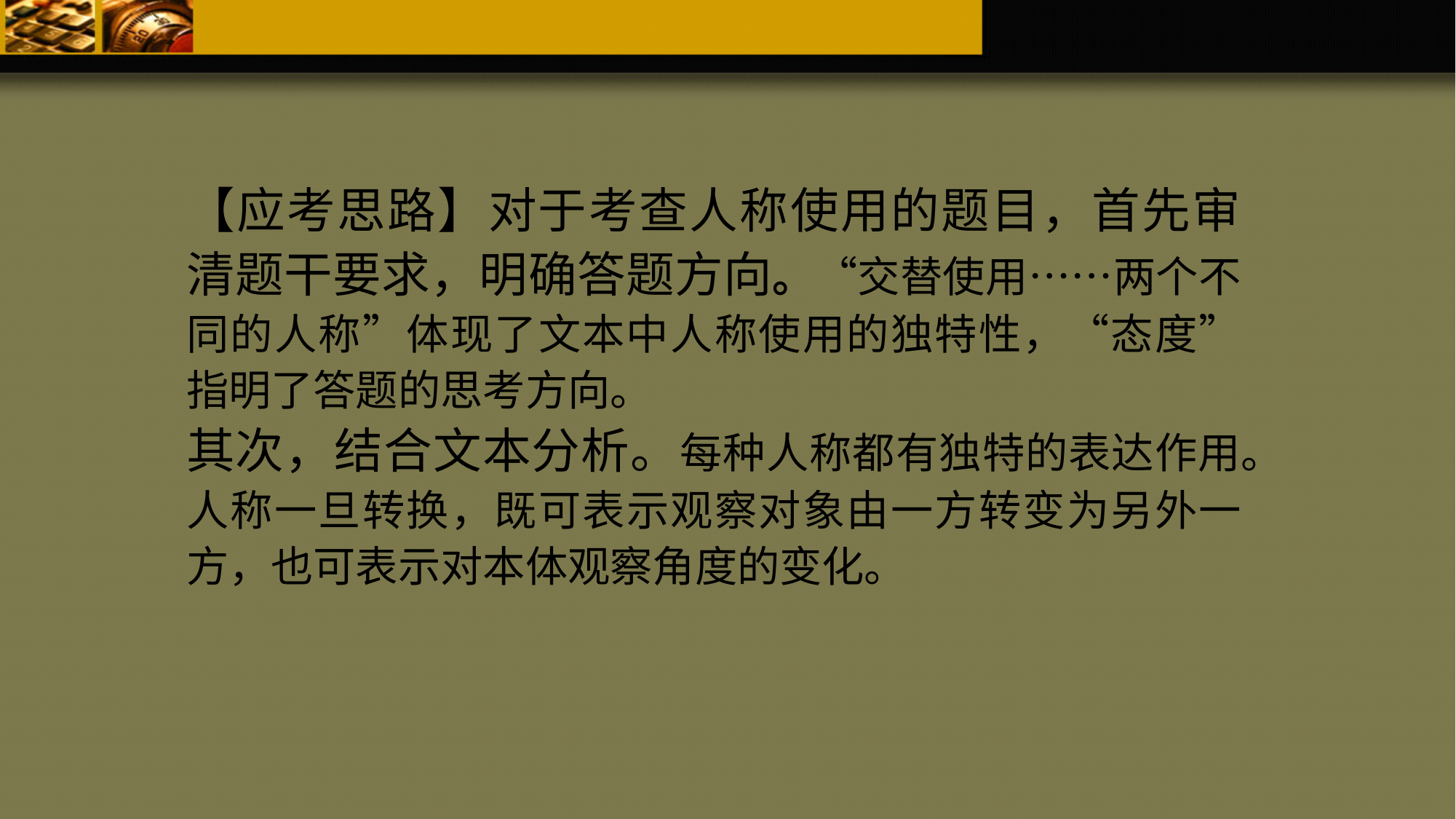

【应考思路】对于考查人称使用的题目，首先审清题干要求，明确答题方向。“交替使用……两个不同的人称”体现了文本中人称使用的独特性，“态度”指明了答题的思考方向。
其次，结合文本分析。每种人称都有独特的表达作用。人称一旦转换，既可表示观察对象由一方转变为另外一方，也可表示对本体观察角度的变化。